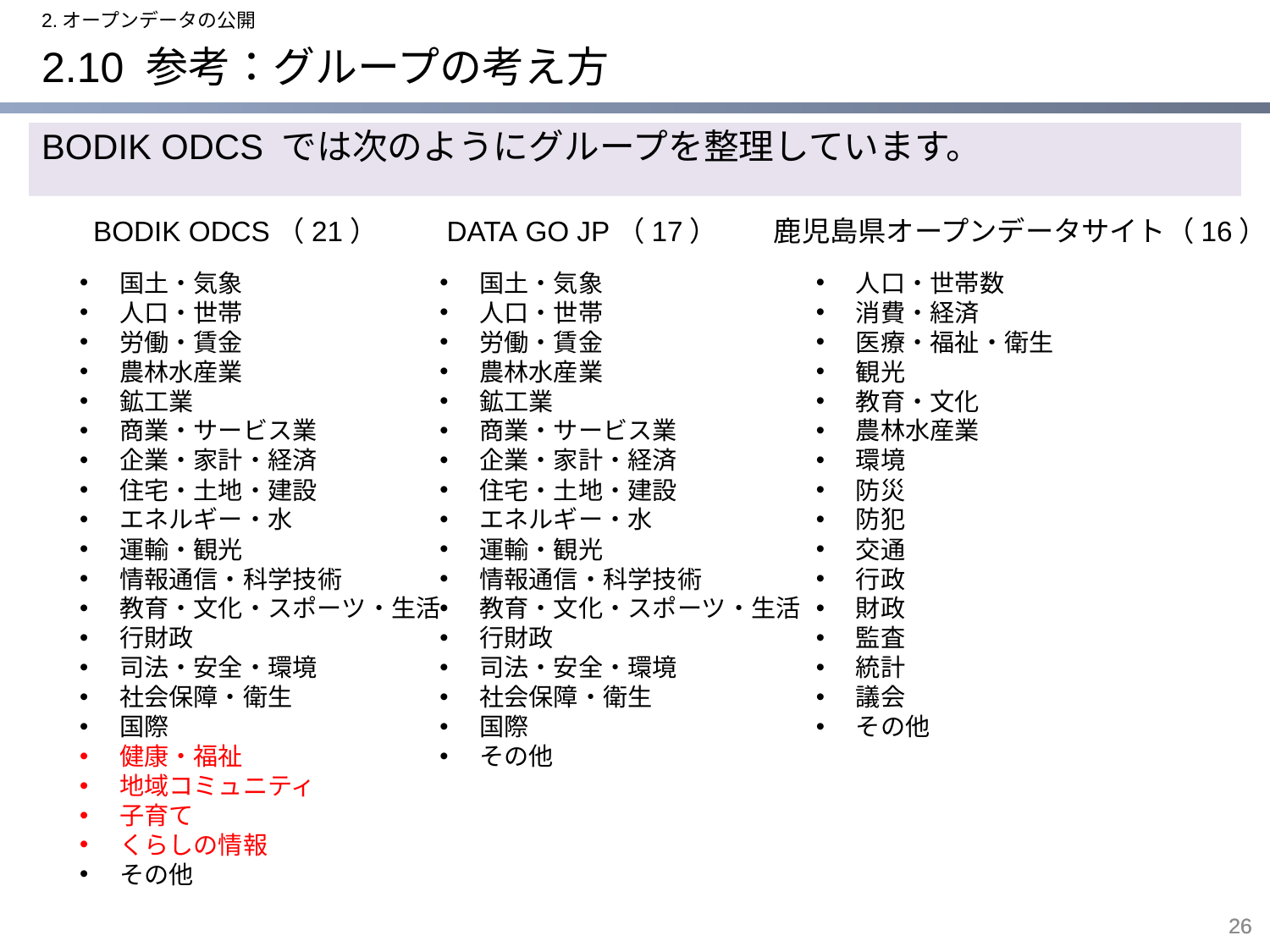

2.オープンデータの公開
# 2.10 参考：グループの考え方
BODIK ODCS では次のようにグループを整理しています。
BODIK ODCS（21）
DATA GO JP（17）
鹿児島県オープンデータサイト（16）
国土・気象
人口・世帯
労働・賃金
農林水産業
鉱工業
商業・サービス業
企業・家計・経済
住宅・土地・建設
エネルギー・水
運輸・観光
情報通信・科学技術
教育・文化・スポーツ・生活
行財政
司法・安全・環境
社会保障・衛生
国際
健康・福祉
地域コミュニティ
子育て
くらしの情報
その他
国土・気象
人口・世帯
労働・賃金
農林水産業
鉱工業
商業・サービス業
企業・家計・経済
住宅・土地・建設
エネルギー・水
運輸・観光
情報通信・科学技術
教育・文化・スポーツ・生活
行財政
司法・安全・環境
社会保障・衛生
国際
その他
人口・世帯数
消費・経済
医療・福祉・衛生
観光
教育・文化
農林水産業
環境
防災
防犯
交通
行政
財政
監査
統計
議会
その他
26